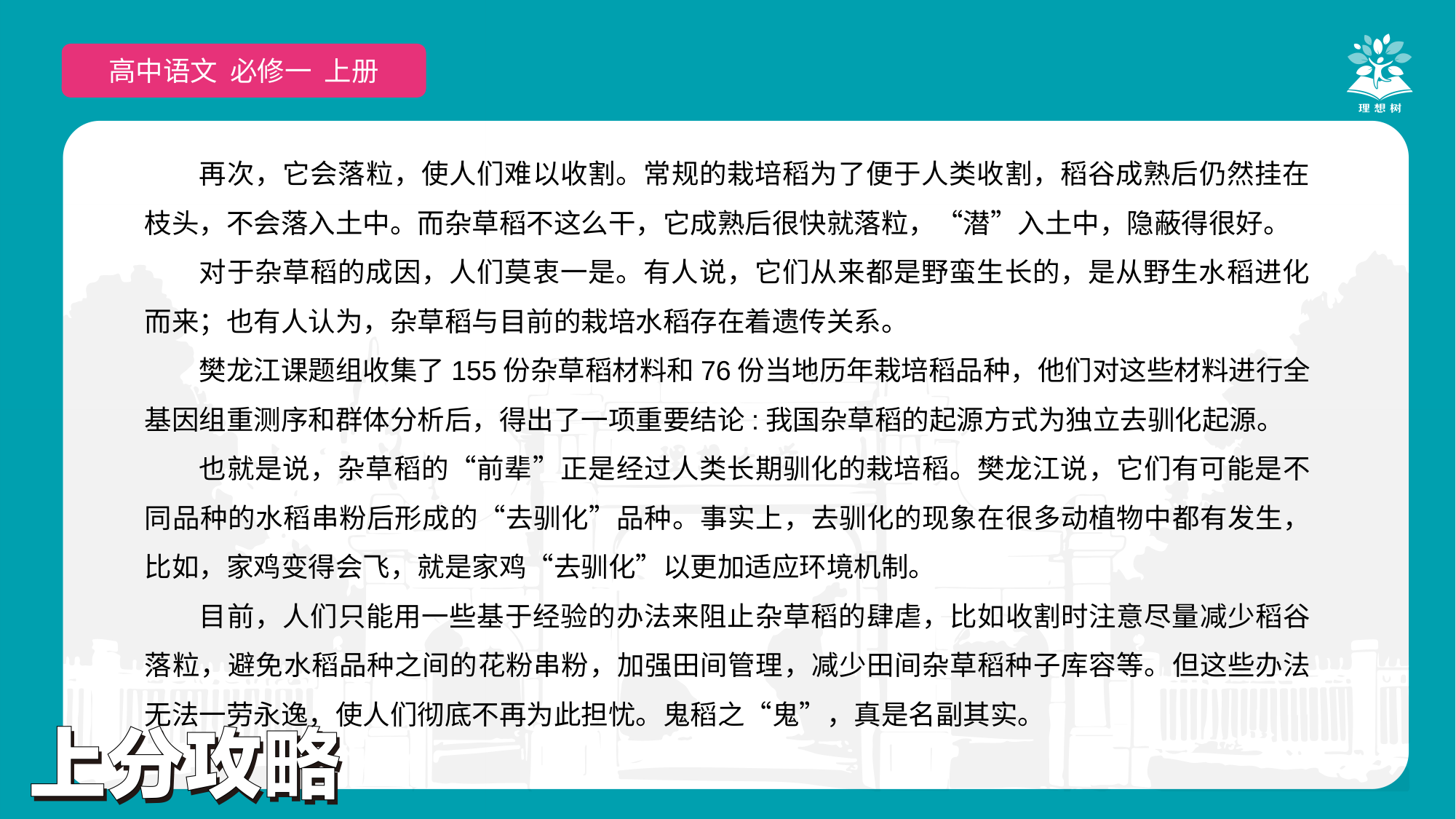

高中语文  必修一  上册
再次，它会落粒，使人们难以收割。常规的栽培稻为了便于人类收割，稻谷成熟后仍然挂在枝头，不会落入土中。而杂草稻不这么干，它成熟后很快就落粒，“潜”入土中，隐蔽得很好。
对于杂草稻的成因，人们莫衷一是。有人说，它们从来都是野蛮生长的，是从野生水稻进化而来；也有人认为，杂草稻与目前的栽培水稻存在着遗传关系。
樊龙江课题组收集了155份杂草稻材料和76份当地历年栽培稻品种，他们对这些材料进行全基因组重测序和群体分析后，得出了一项重要结论:我国杂草稻的起源方式为独立去驯化起源。
也就是说，杂草稻的“前辈”正是经过人类长期驯化的栽培稻。樊龙江说，它们有可能是不同品种的水稻串粉后形成的“去驯化”品种。事实上，去驯化的现象在很多动植物中都有发生，比如，家鸡变得会飞，就是家鸡“去驯化”以更加适应环境机制。
目前，人们只能用一些基于经验的办法来阻止杂草稻的肆虐，比如收割时注意尽量减少稻谷落粒，避免水稻品种之间的花粉串粉，加强田间管理，减少田间杂草稻种子库容等。但这些办法无法一劳永逸，使人们彻底不再为此担忧。鬼稻之“鬼”，真是名副其实。